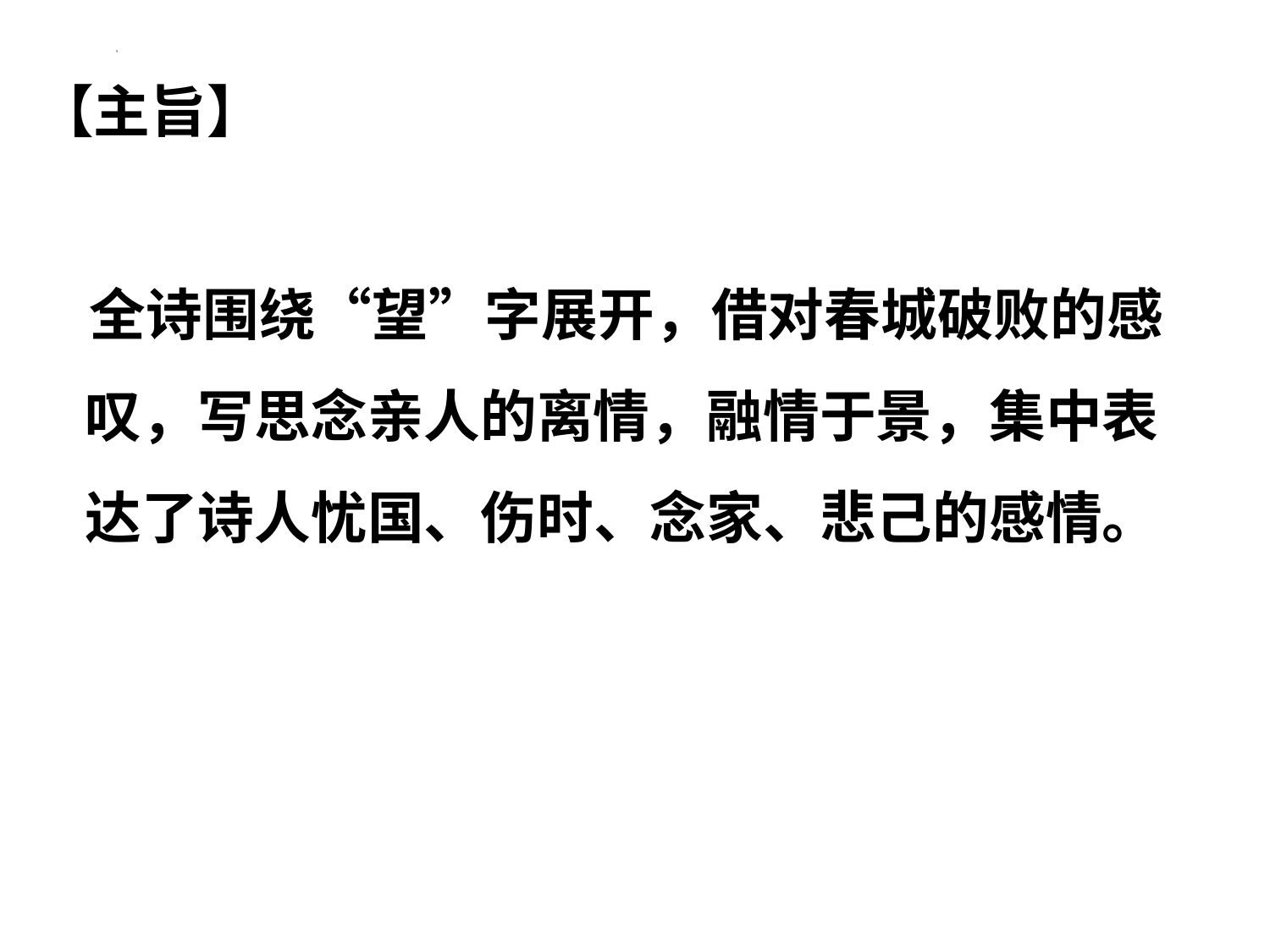

【主旨】

   全诗围绕“望”字展开，借对春城破败的感叹，写思念亲人的离情，融情于景，集中表达了诗人忧国、伤时、念家、悲己的感情。